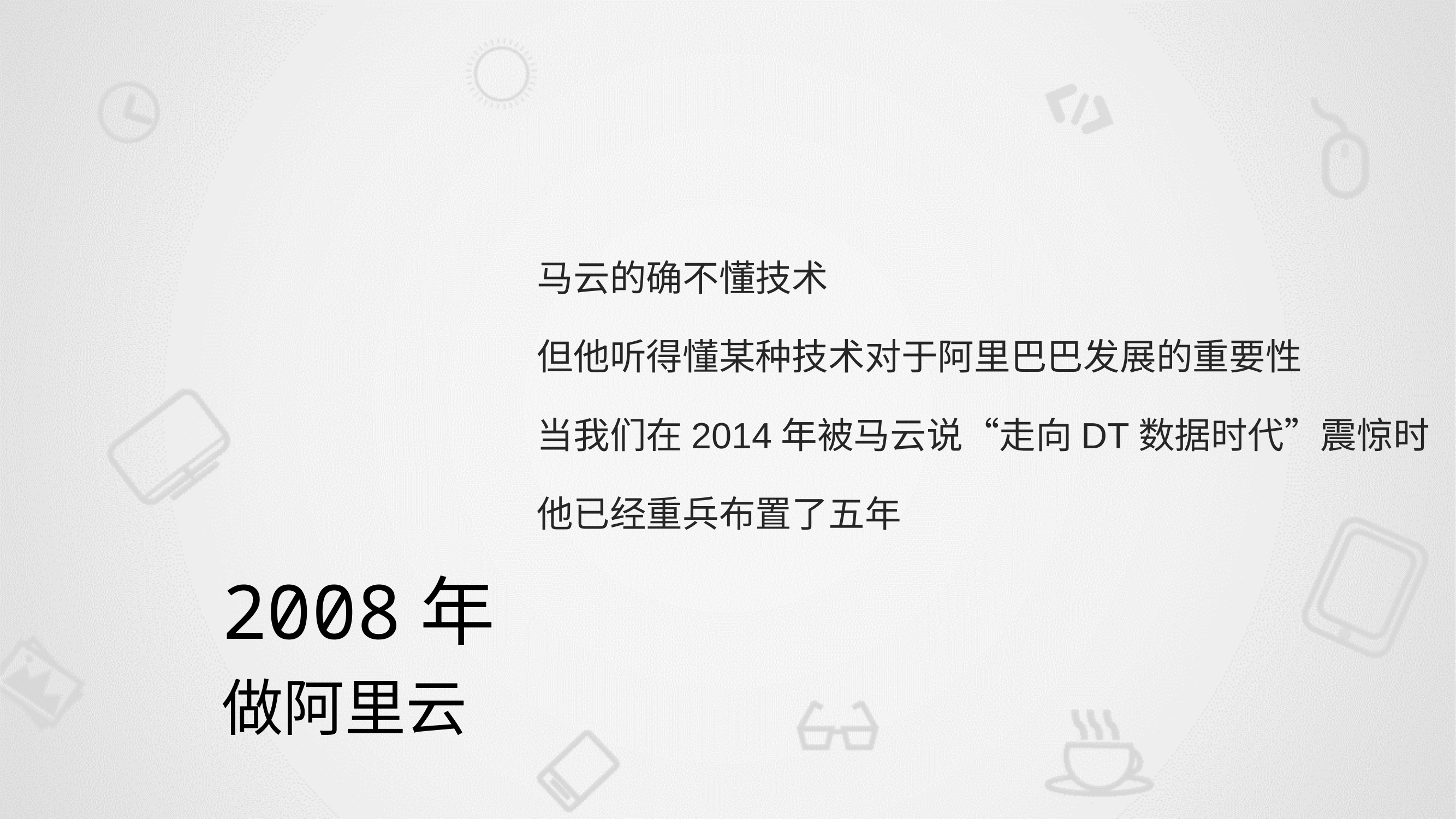

马云的确不懂技术
但他听得懂某种技术对于阿里巴巴发展的重要性
当我们在2014年被马云说“走向DT数据时代”震惊时
他已经重兵布置了五年
2008年
做阿里云